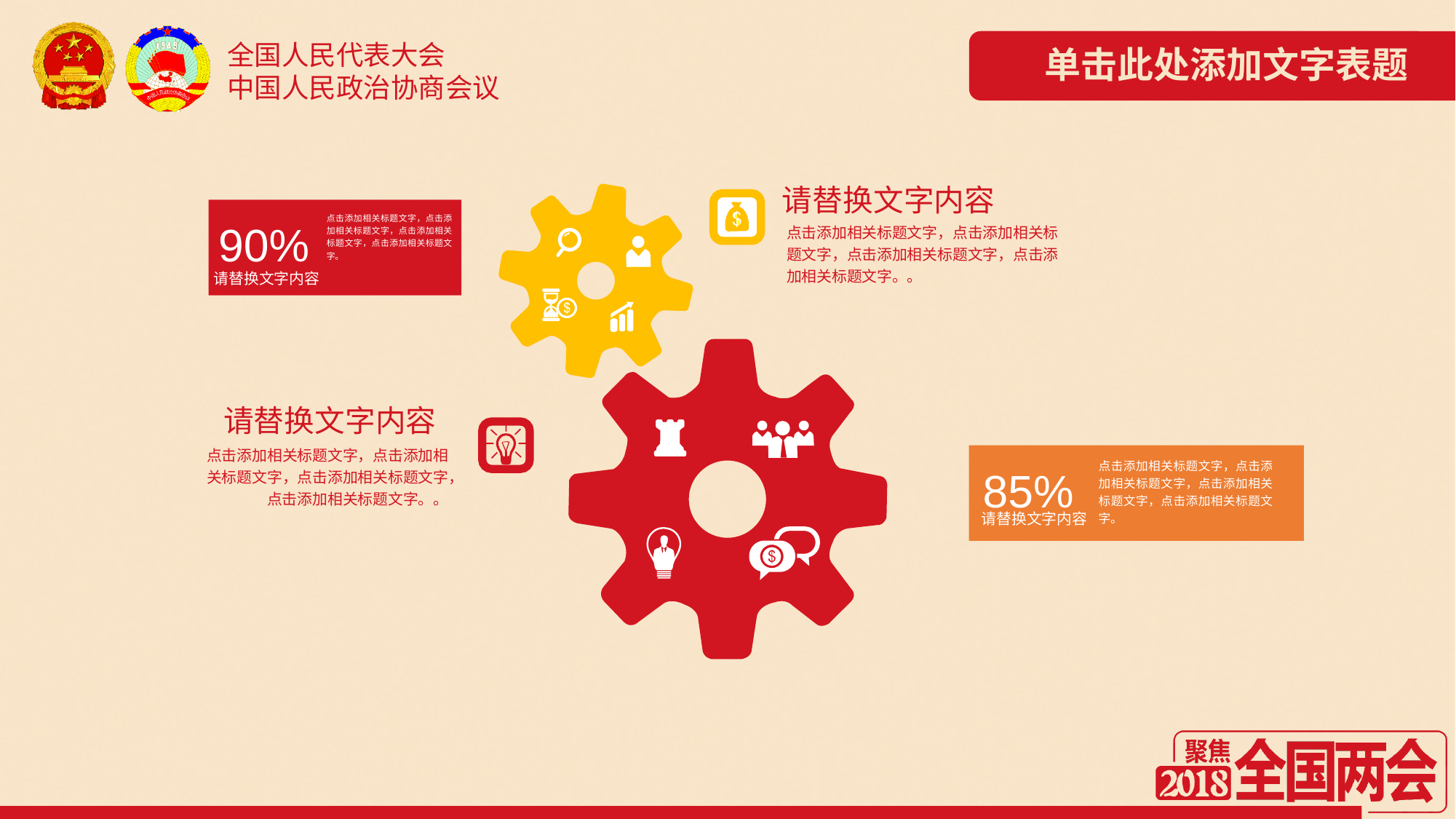

单击此处添加文字表题
请替换文字内容
点击添加相关标题文字，点击添加相关标题文字，点击添加相关标题文字，点击添加相关标题文字。。

90%
点击添加相关标题文字，点击添加相关标题文字，点击添加相关标题文字，点击添加相关标题文字。
请替换文字内容

请替换文字内容
点击添加相关标题文字，点击添加相关标题文字，点击添加相关标题文字，点击添加相关标题文字。。

85%
点击添加相关标题文字，点击添加相关标题文字，点击添加相关标题文字，点击添加相关标题文字。
请替换文字内容